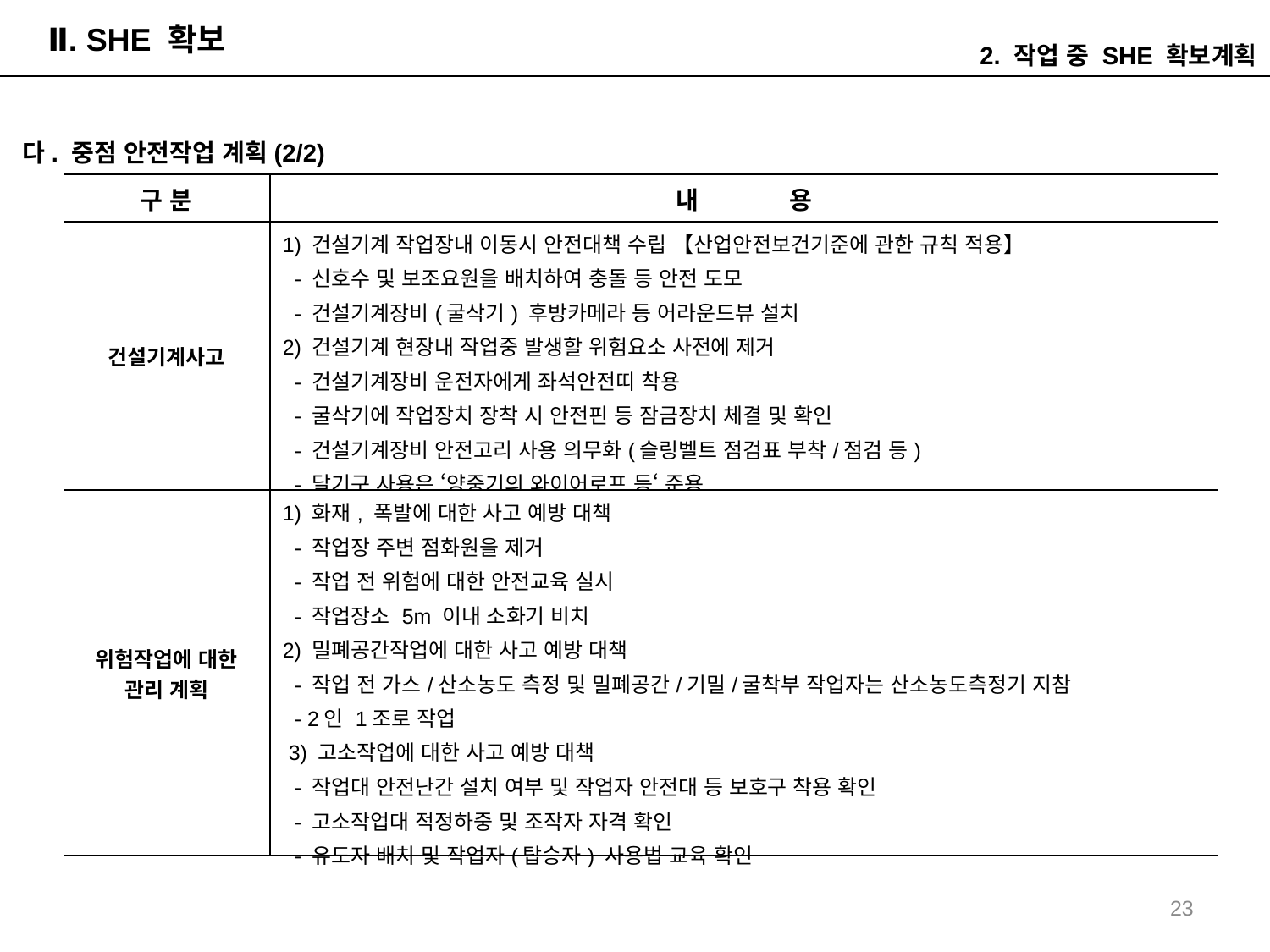

# Ⅱ. SHE 확보
2. 작업 중 SHE 확보계획
다. 중점 안전작업 계획(2/2)
| 구 분 | 내 용 |
| --- | --- |
| 건설기계사고 | 1) 건설기계 작업장내 이동시 안전대책 수립 【산업안전보건기준에 관한 규칙 적용】 - 신호수 및 보조요원을 배치하여 충돌 등 안전 도모 - 건설기계장비(굴삭기) 후방카메라 등 어라운드뷰 설치 2) 건설기계 현장내 작업중 발생할 위험요소 사전에 제거 - 건설기계장비 운전자에게 좌석안전띠 착용 - 굴삭기에 작업장치 장착 시 안전핀 등 잠금장치 체결 및 확인 - 건설기계장비 안전고리 사용 의무화(슬링벨트 점검표 부착/점검 등) - 달기구 사용은 ‘양중기의 와이어로프 등‘ 준용 |
| 위험작업에 대한 관리 계획 | 1) 화재, 폭발에 대한 사고 예방 대책 - 작업장 주변 점화원을 제거 - 작업 전 위험에 대한 안전교육 실시 - 작업장소 5m 이내 소화기 비치 2) 밀폐공간작업에 대한 사고 예방 대책 - 작업 전 가스/산소농도 측정 및 밀폐공간/기밀/굴착부 작업자는 산소농도측정기 지참 - 2인 1조로 작업 3) 고소작업에 대한 사고 예방 대책 - 작업대 안전난간 설치 여부 및 작업자 안전대 등 보호구 착용 확인 - 고소작업대 적정하중 및 조작자 자격 확인 - 유도자 배치 및 작업자(탑승자) 사용법 교육 확인 |
23